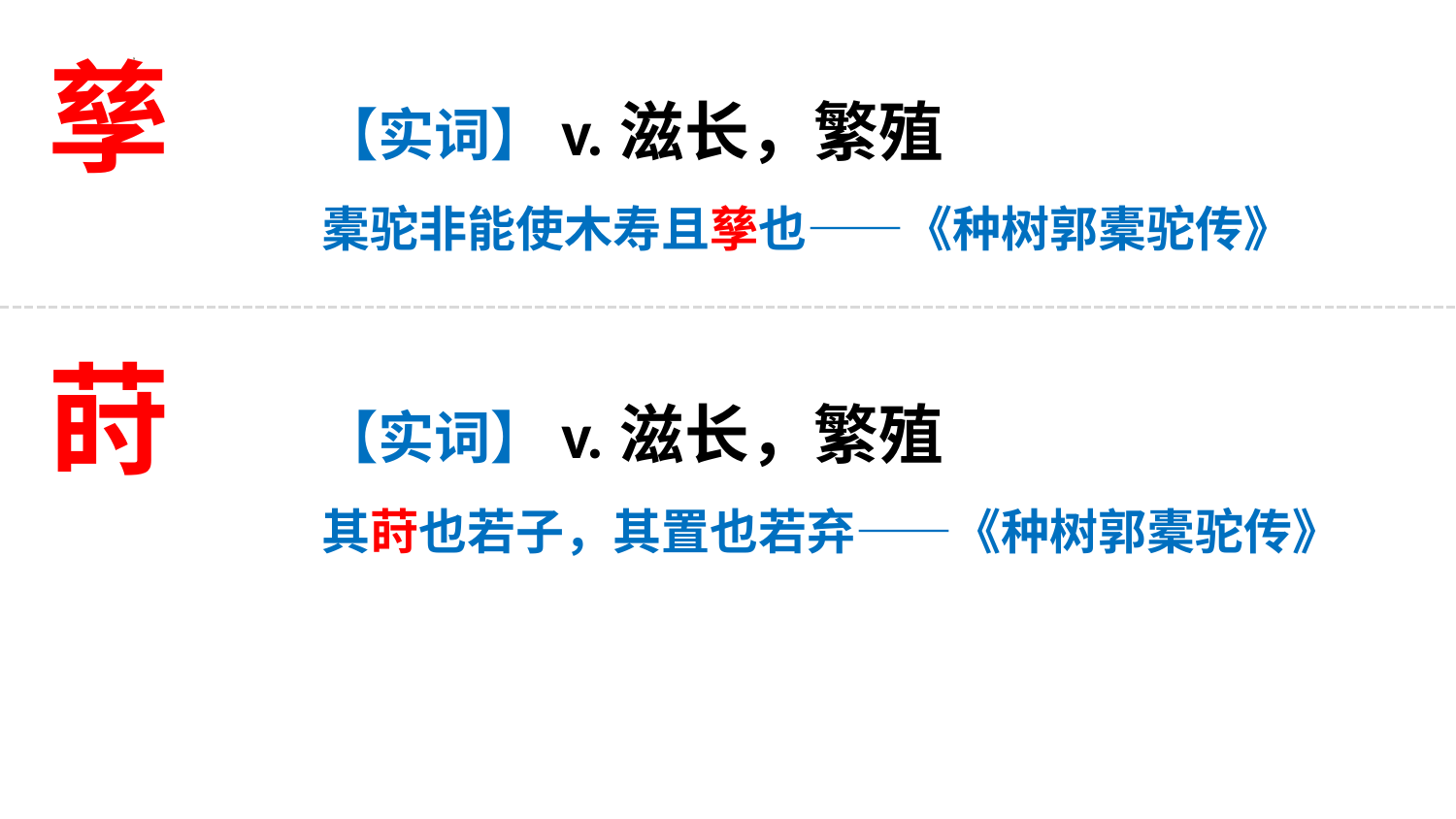

孳
【实词】v.滋长，繁殖
橐驼非能使木寿且孳也——《种树郭橐驼传》
莳
【实词】v.滋长，繁殖
其莳也若子，其置也若弃——《种树郭橐驼传》